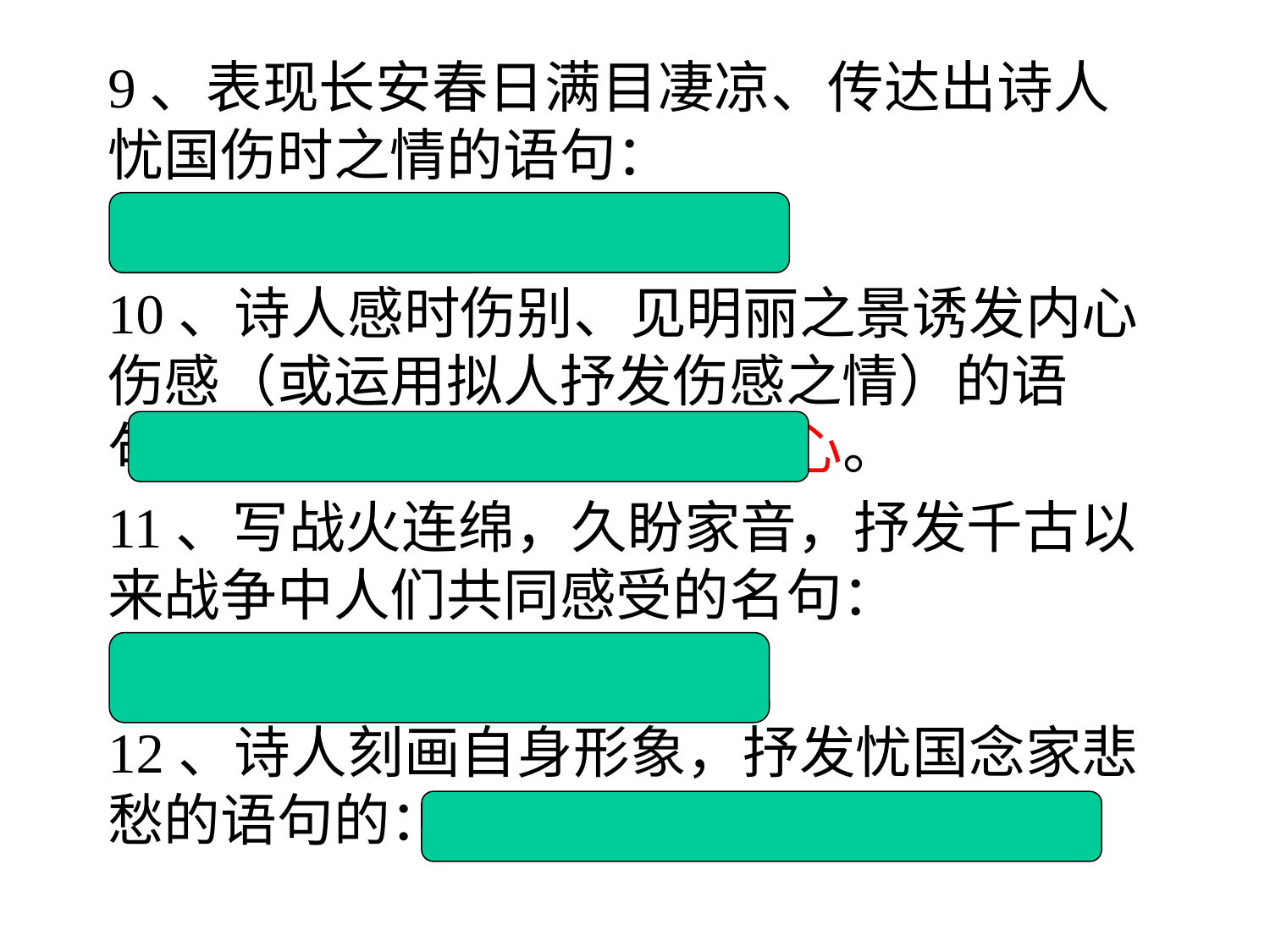

9、表现长安春日满目凄凉、传达出诗人忧国伤时之情的语句：
国破山河在，城春草木深。
10、诗人感时伤别、见明丽之景诱发内心伤感（或运用拟人抒发伤感之情）的语句：感时花溅泪，恨别鸟惊心。
11、写战火连绵，久盼家音，抒发千古以来战争中人们共同感受的名句：
烽火连三月，家书抵万金。
12、诗人刻画自身形象，抒发忧国念家悲愁的语句的：白头搔更短，浑欲不胜簪。